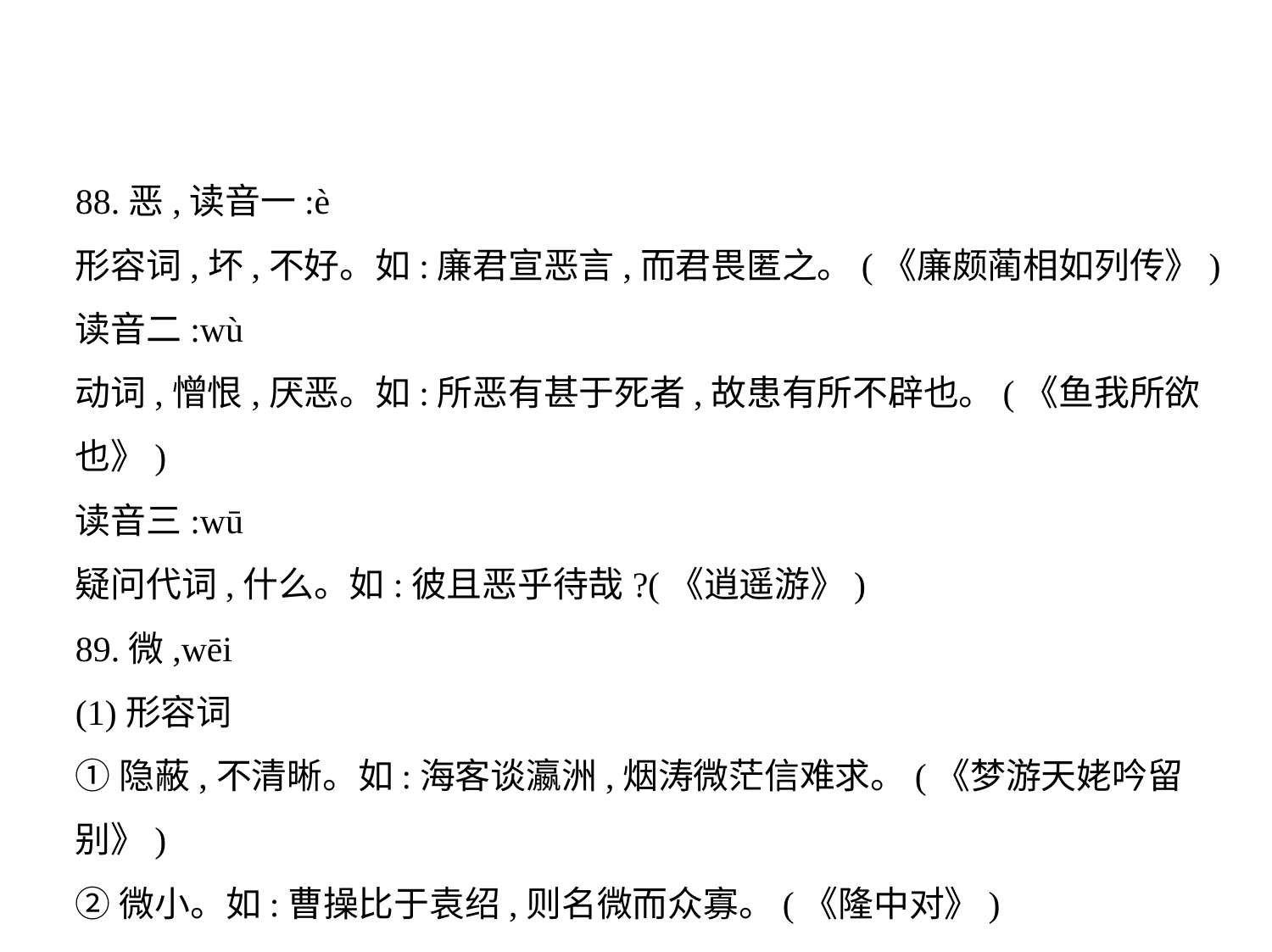

88.恶,读音一:è
形容词,坏,不好。如:廉君宣恶言,而君畏匿之。(《廉颇蔺相如列传》)
读音二:wù
动词,憎恨,厌恶。如:所恶有甚于死者,故患有所不辟也。(《鱼我所欲
也》)
读音三:wū
疑问代词,什么。如:彼且恶乎待哉?(《逍遥游》)
89.微,wēi
(1)形容词
①隐蔽,不清晰。如:海客谈瀛洲,烟涛微茫信难求。(《梦游天姥吟留别》)
②微小。如:曹操比于袁绍,则名微而众寡。(《隆中对》)